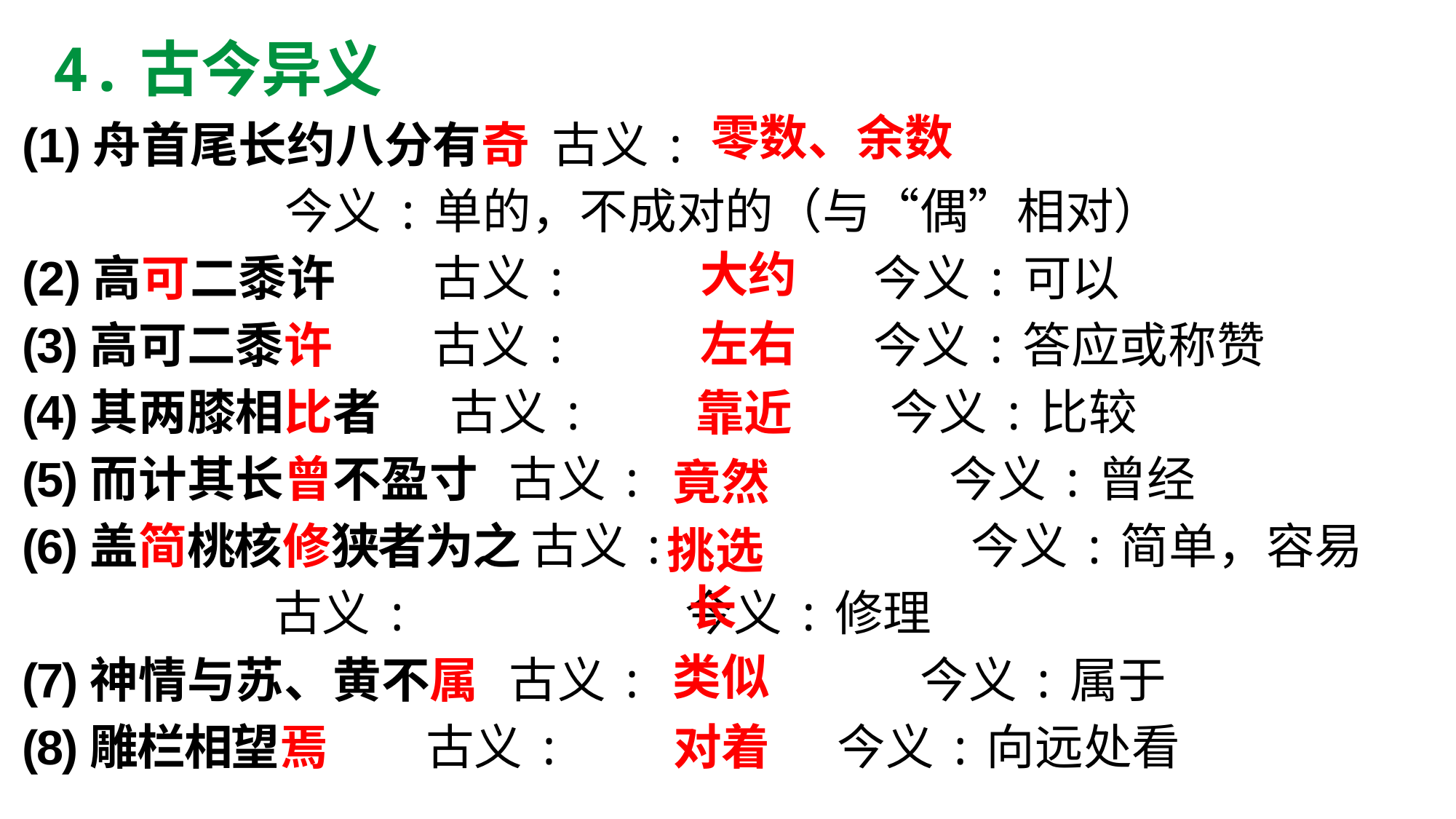

4.古今异义
(1)舟首尾长约八分有奇  古义:
                       今义:单的，不成对的（与“偶”相对）
(2)高可二黍许          古义:          今义:可以
(3)高可二黍许         古义:          今义:答应或称赞
(4)其两膝相比者       古义:          今义:比较
(5)而计其长曾不盈寸   古义:          今义:曾经
(6)盖简桃核修狭者为之 古义:          今义:简单，容易
                      古义:         今义:修理
(7)神情与苏、黄不属   古义:         今义:属于
(8)雕栏相望焉          古义:         今义:向远处看
零数、余数
大约
左右
 靠近
竟然
挑选
长
类似
对着